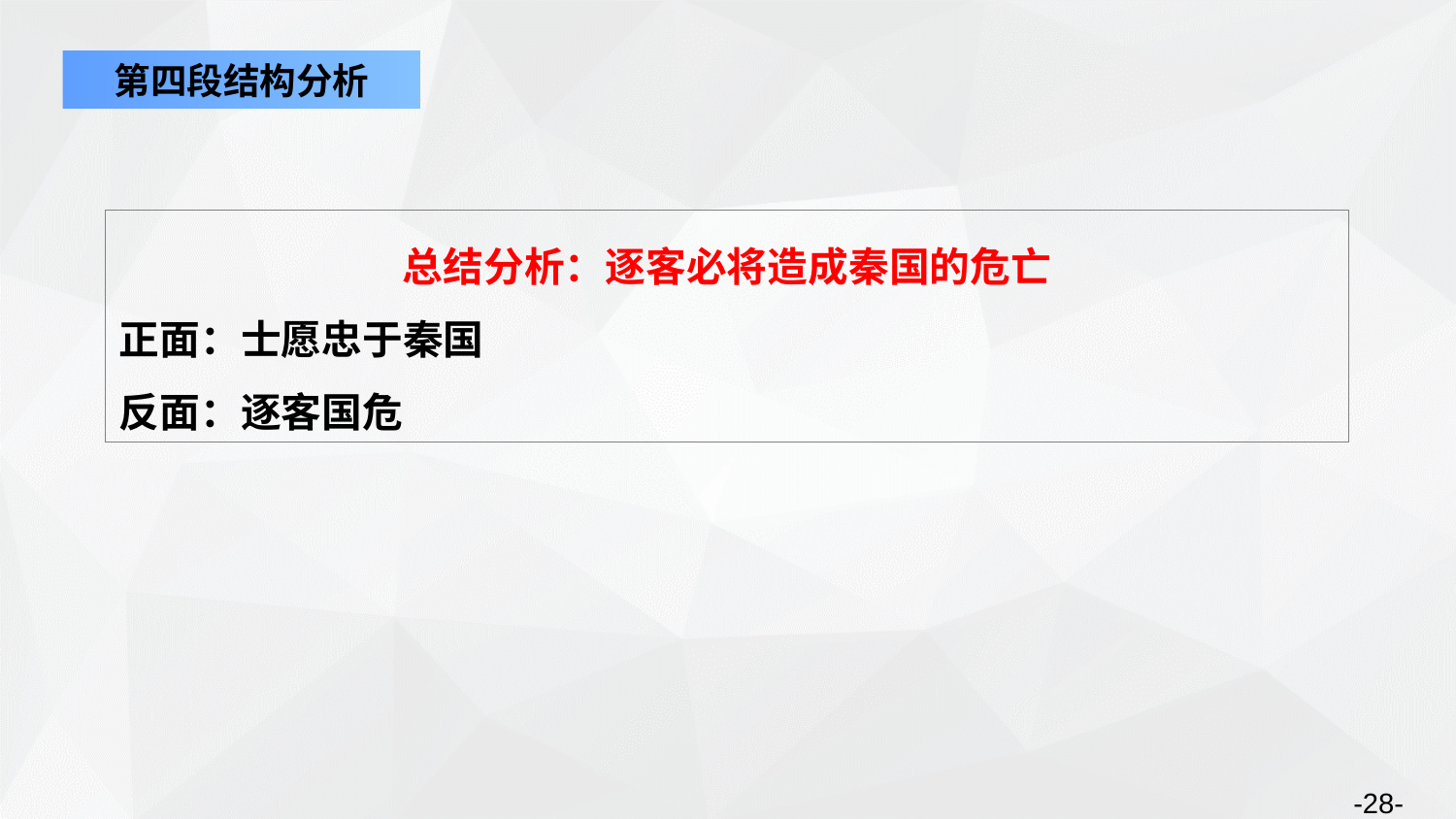

第四段结构分析
总结分析：逐客必将造成秦国的危亡
正面：士愿忠于秦国
反面：逐客国危
-28-